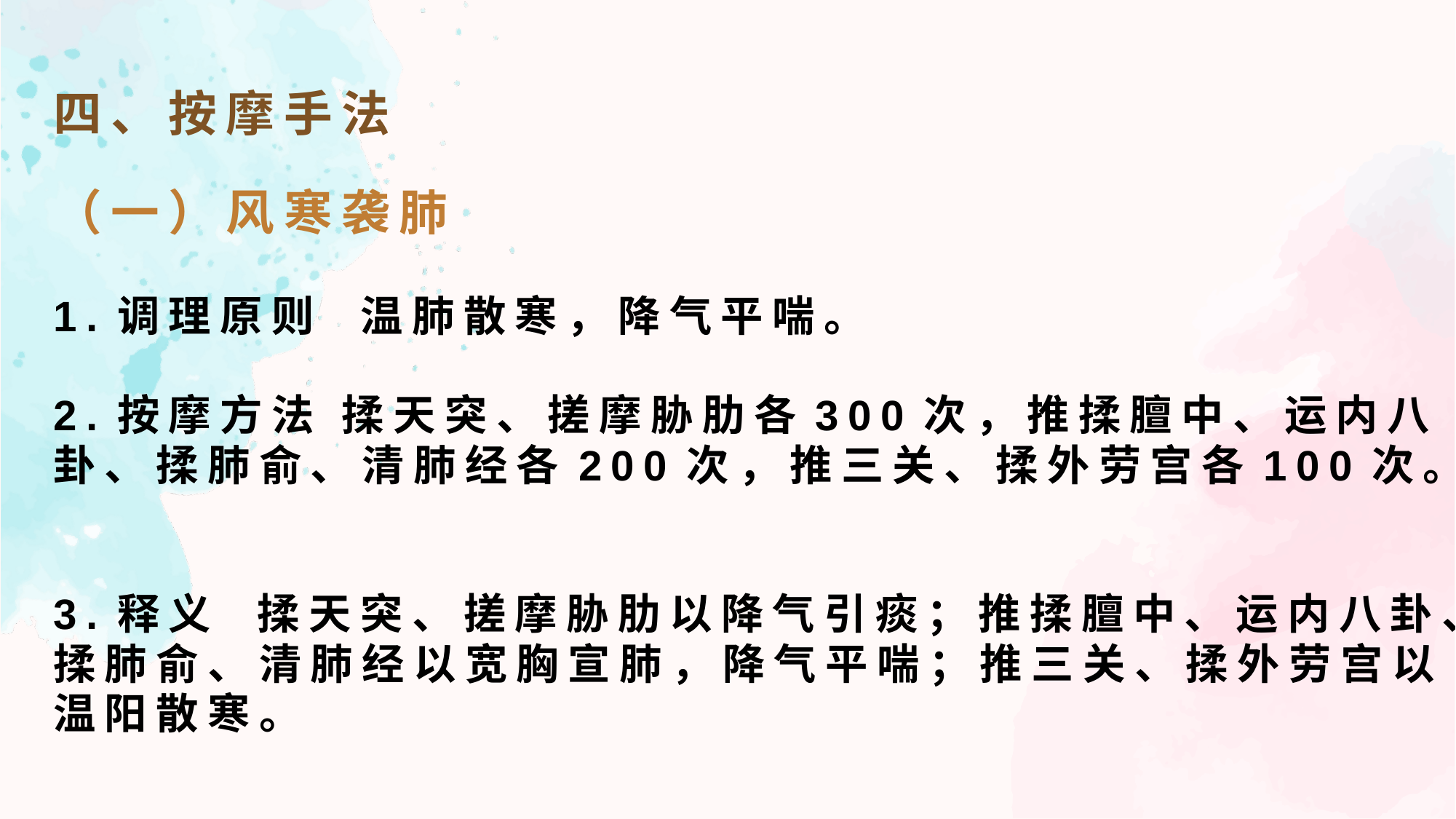

四、按摩手法

（一）风寒袭肺

1.调理原则  温肺散寒，降气平喘。

2.按摩方法 揉天突、搓摩胁肋各300次，推揉膻中、运内八卦、揉肺俞、清肺经各200次，推三关、揉外劳宫各100次。

3.释义  揉天突、搓摩胁肋以降气引痰；推揉膻中、运内八卦、揉肺俞、清肺经以宽胸宣肺，降气平喘；推三关、揉外劳宫以温阳散寒。